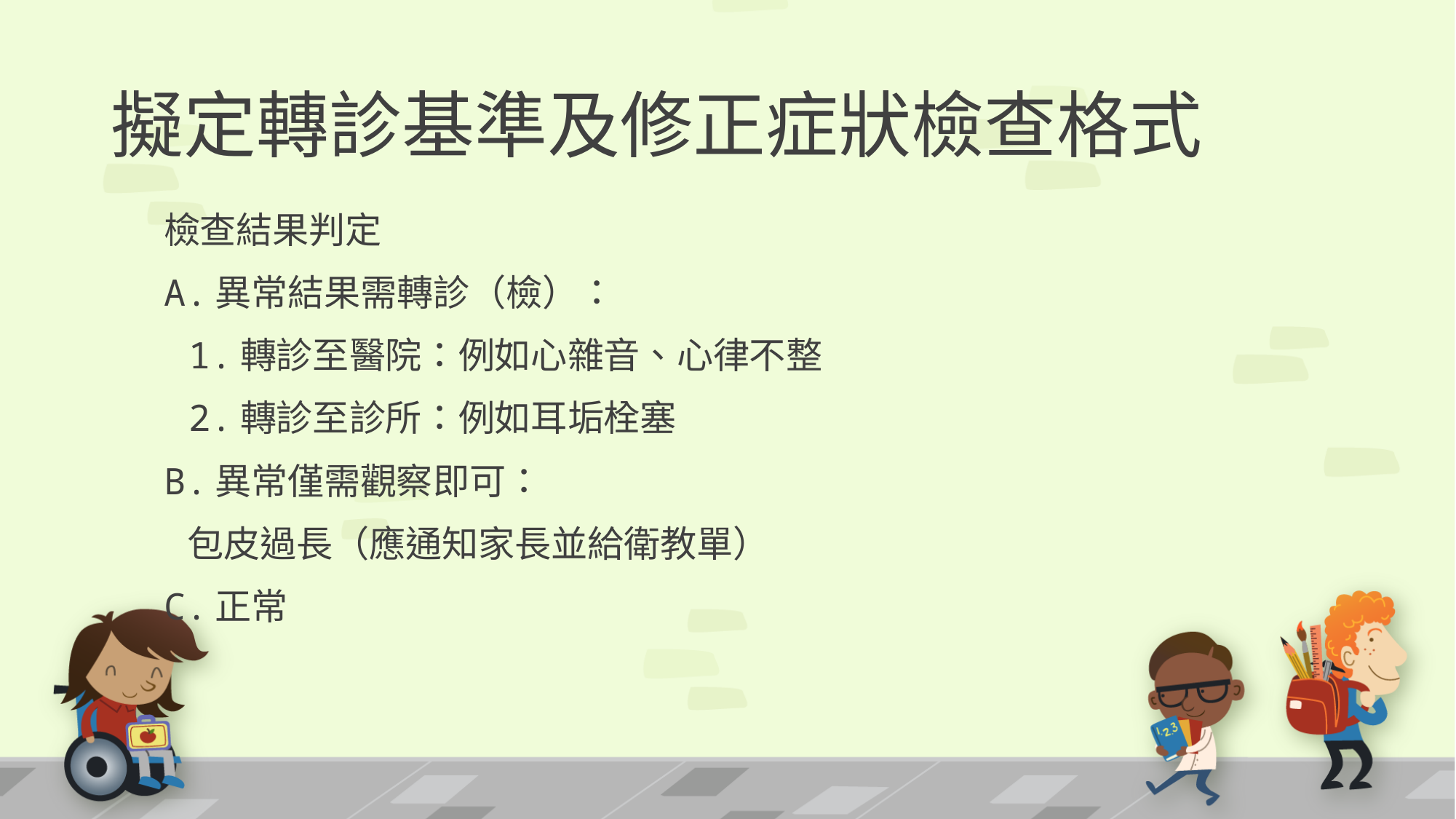

# 擬定轉診基準及修正症狀檢查格式
檢查結果判定
A.異常結果需轉診（檢）：
 	1.轉診至醫院：例如心雜音、心律不整
 	2.轉診至診所：例如耳垢栓塞
B.異常僅需觀察即可：
  包皮過長（應通知家長並給衛教單）
C.正常